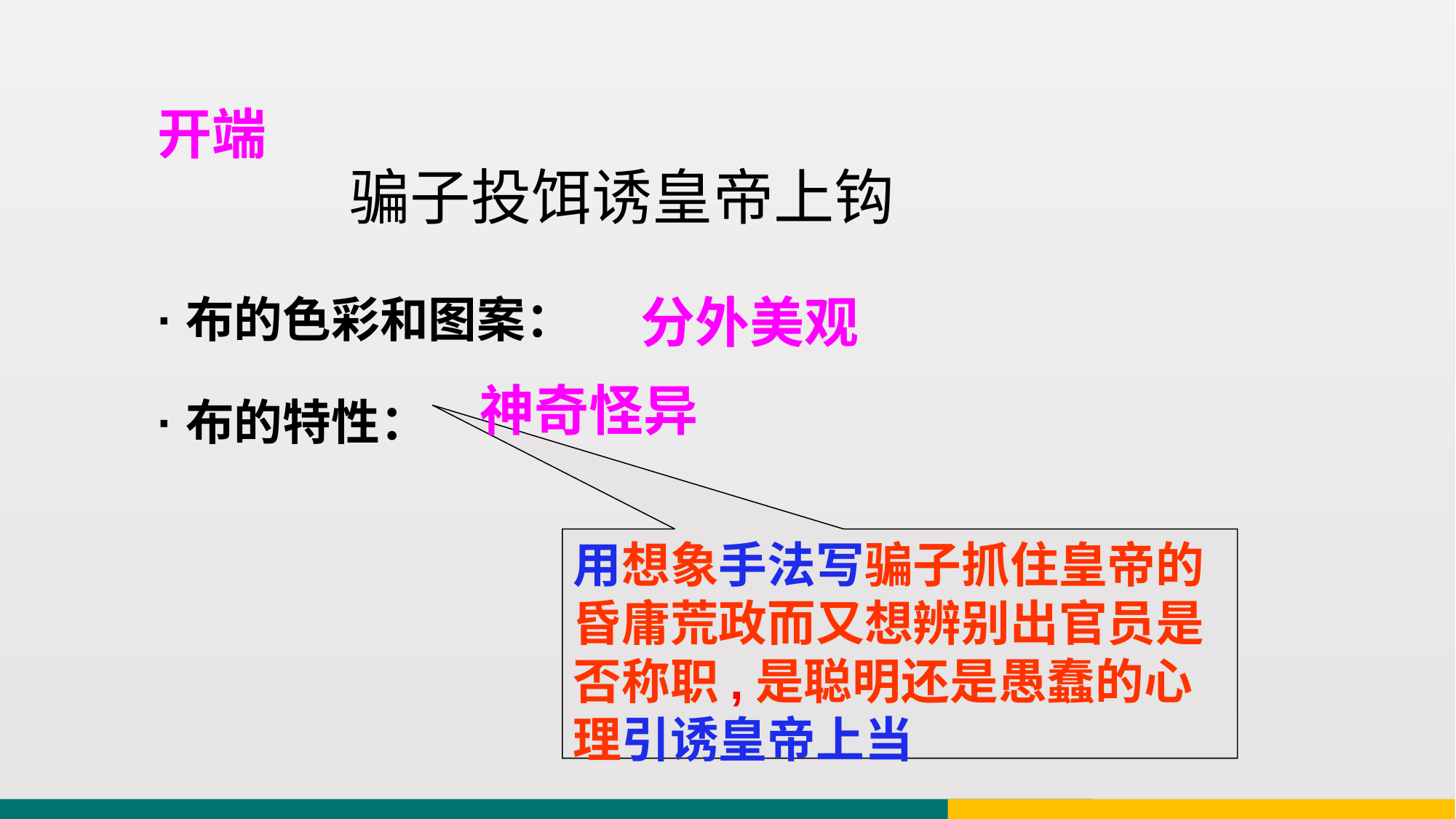

开端
   骗子投饵诱皇帝上钩
·布的色彩和图案：
·布的特性：
分外美观

神奇怪异

用想象手法写骗子抓住皇帝的昏庸荒政而又想辨别出官员是否称职,是聪明还是愚蠢的心理引诱皇帝上当